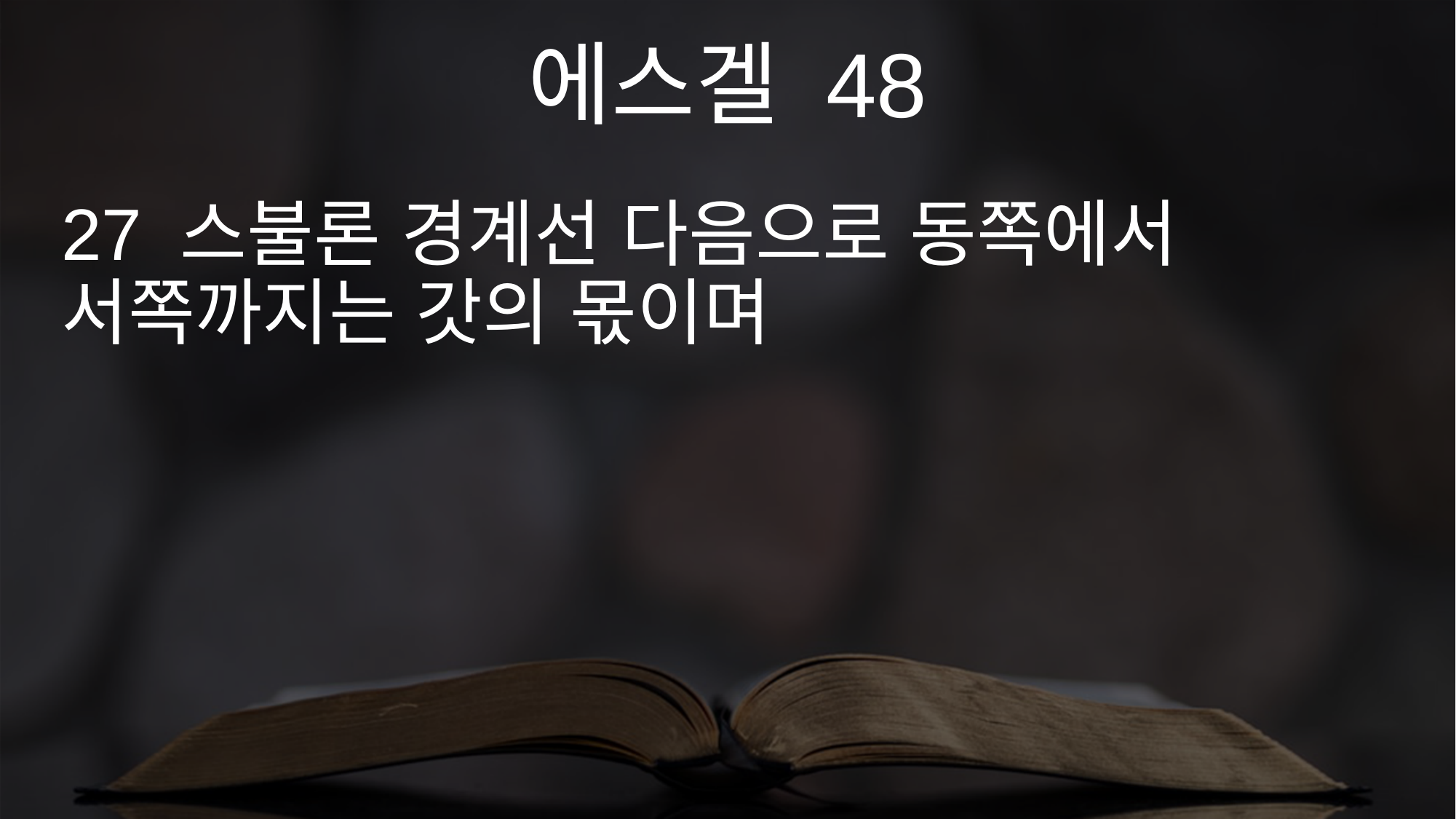

에스겔 48
27 스불론 경계선 다음으로 동쪽에서 서쪽까지는 갓의 몫이며